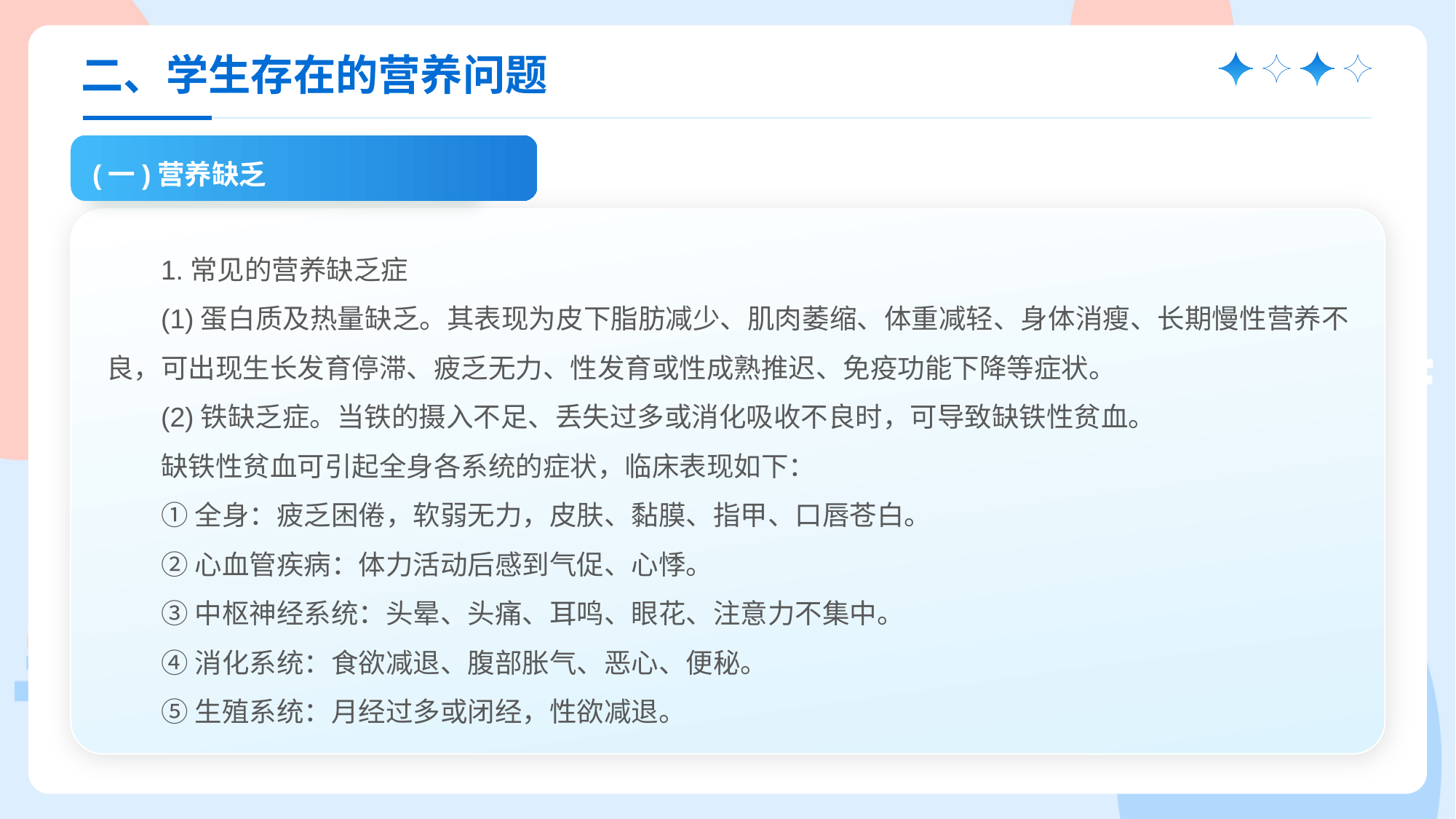

二、学生存在的营养问题

(一)营养缺乏

1.常见的营养缺乏症
(1)蛋白质及热量缺乏。其表现为皮下脂肪减少、肌肉萎缩、体重减轻、身体消瘦、长期慢性营养不良，可出现生长发育停滞、疲乏无力、性发育或性成熟推迟、免疫功能下降等症状。
(2)铁缺乏症。当铁的摄入不足、丢失过多或消化吸收不良时，可导致缺铁性贫血。
缺铁性贫血可引起全身各系统的症状，临床表现如下：
①全身：疲乏困倦，软弱无力，皮肤、黏膜、指甲、口唇苍白。
②心血管疾病：体力活动后感到气促、心悸。
③中枢神经系统：头晕、头痛、耳鸣、眼花、注意力不集中。
④消化系统：食欲减退、腹部胀气、恶心、便秘。
⑤生殖系统：月经过多或闭经，性欲减退。